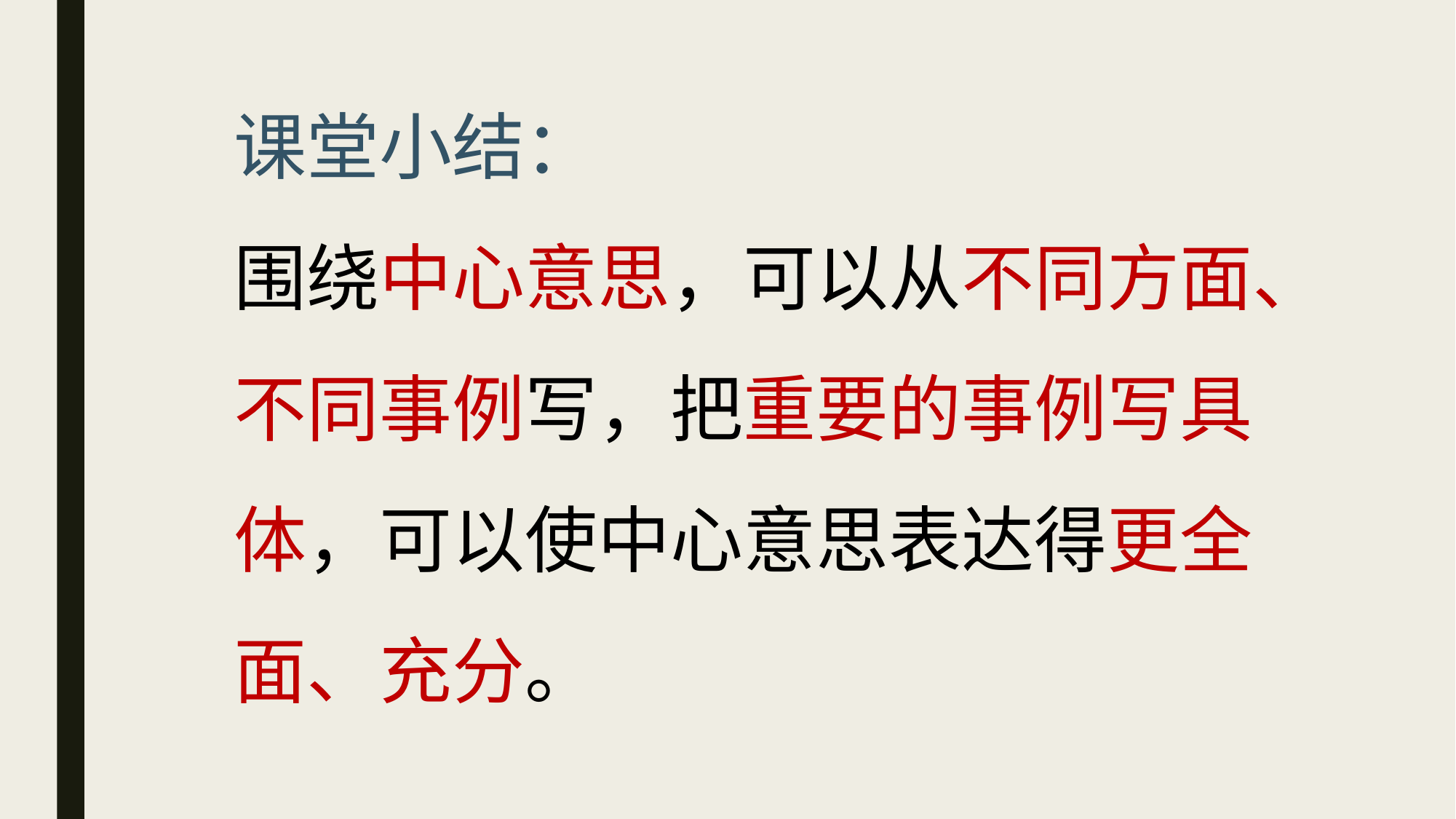

课堂小结：
围绕中心意思，可以从不同方面、不同事例写，把重要的事例写具体，可以使中心意思表达得更全面、充分。